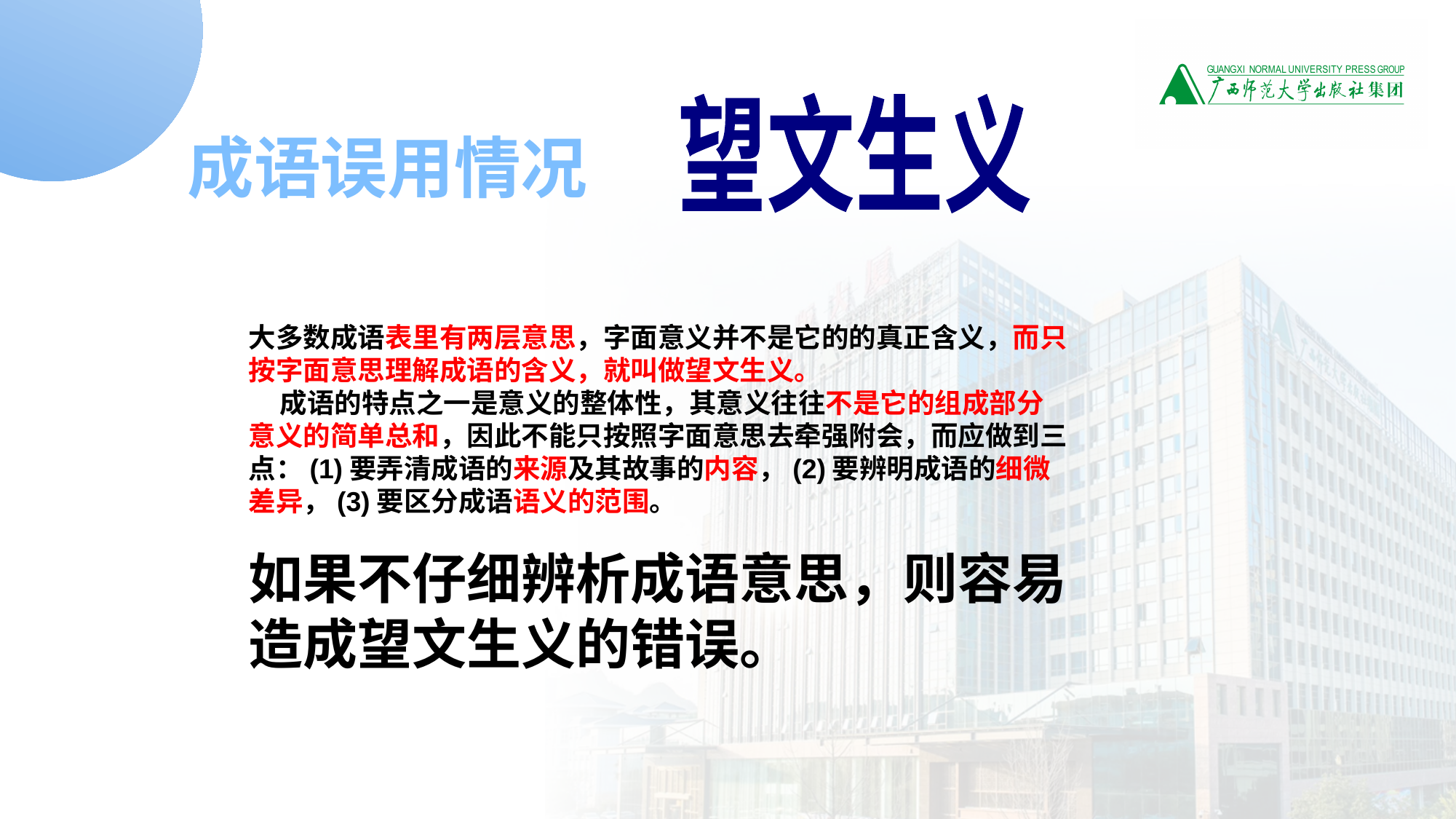

望文生义
成语误用情况
大多数成语表里有两层意思，字面意义并不是它的的真正含义，而只按字面意思理解成语的含义，就叫做望文生义。
    成语的特点之一是意义的整体性，其意义往往不是它的组成部分意义的简单总和，因此不能只按照字面意思去牵强附会，而应做到三点：(1)要弄清成语的来源及其故事的内容，(2)要辨明成语的细微差异，(3)要区分成语语义的范围。
如果不仔细辨析成语意思，则容易造成望文生义的错误。